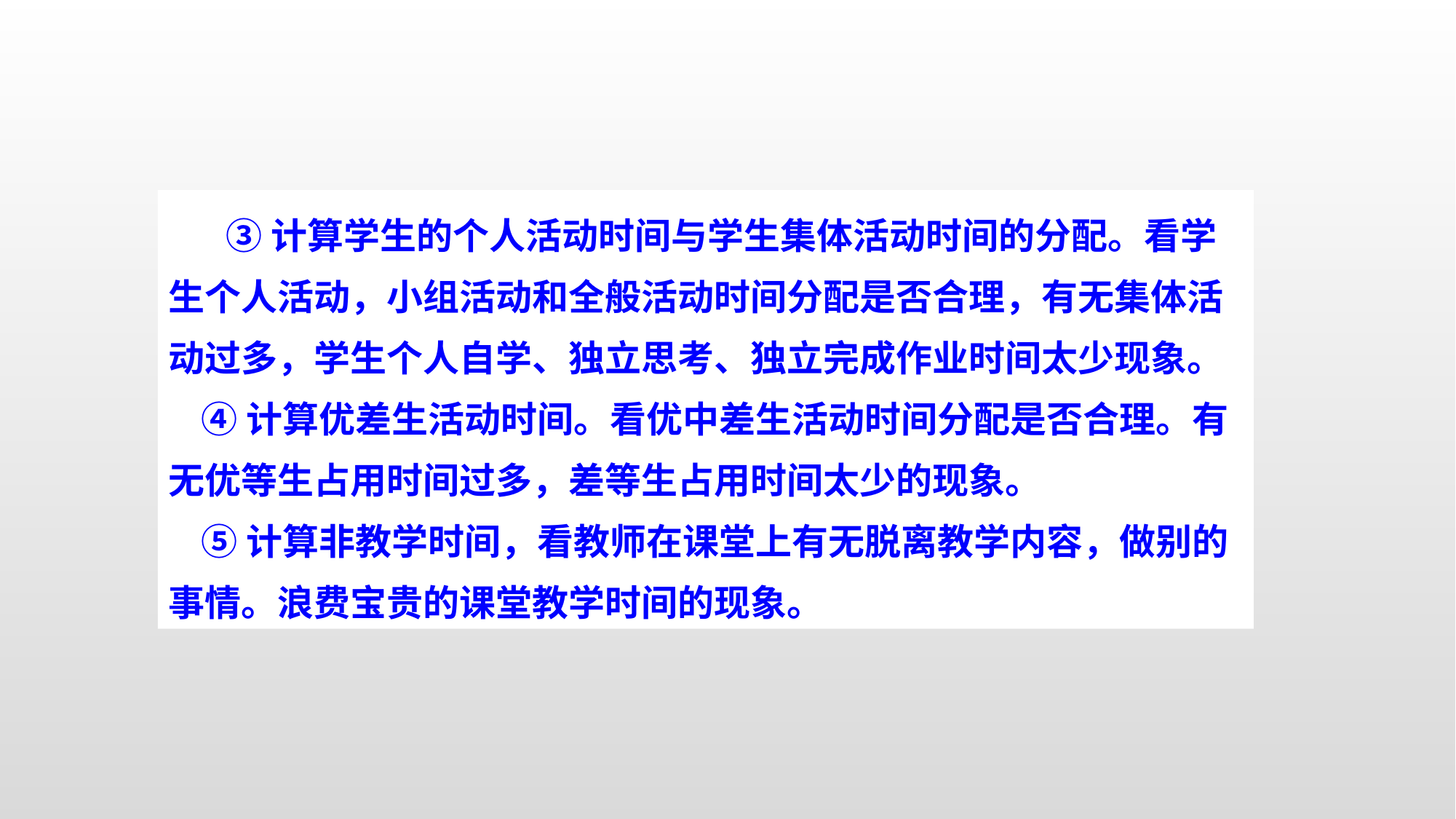

③计算学生的个人活动时间与学生集体活动时间的分配。看学生个人活动，小组活动和全般活动时间分配是否合理，有无集体活动过多，学生个人自学、独立思考、独立完成作业时间太少现象。
    ④计算优差生活动时间。看优中差生活动时间分配是否合理。有无优等生占用时间过多，差等生占用时间太少的现象。
    ⑤计算非教学时间，看教师在课堂上有无脱离教学内容，做别的事情。浪费宝贵的课堂教学时间的现象。